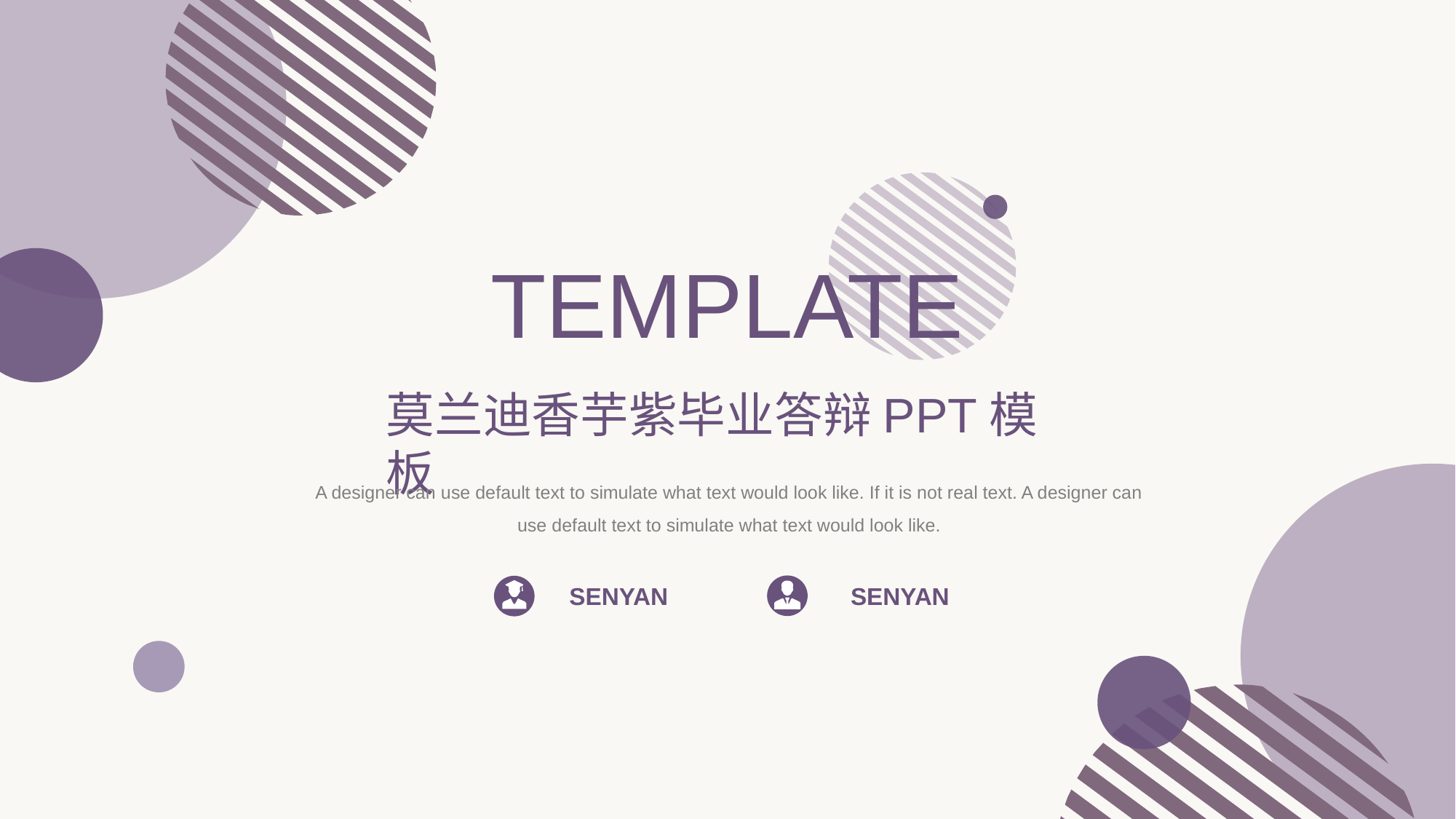

TEMPLATE
莫兰迪香芋紫毕业答辩PPT模板

A designer can use default text to simulate what text would look like. If it is not real text. A designer can use default text to simulate what text would look like.

SENYAN
SENYAN